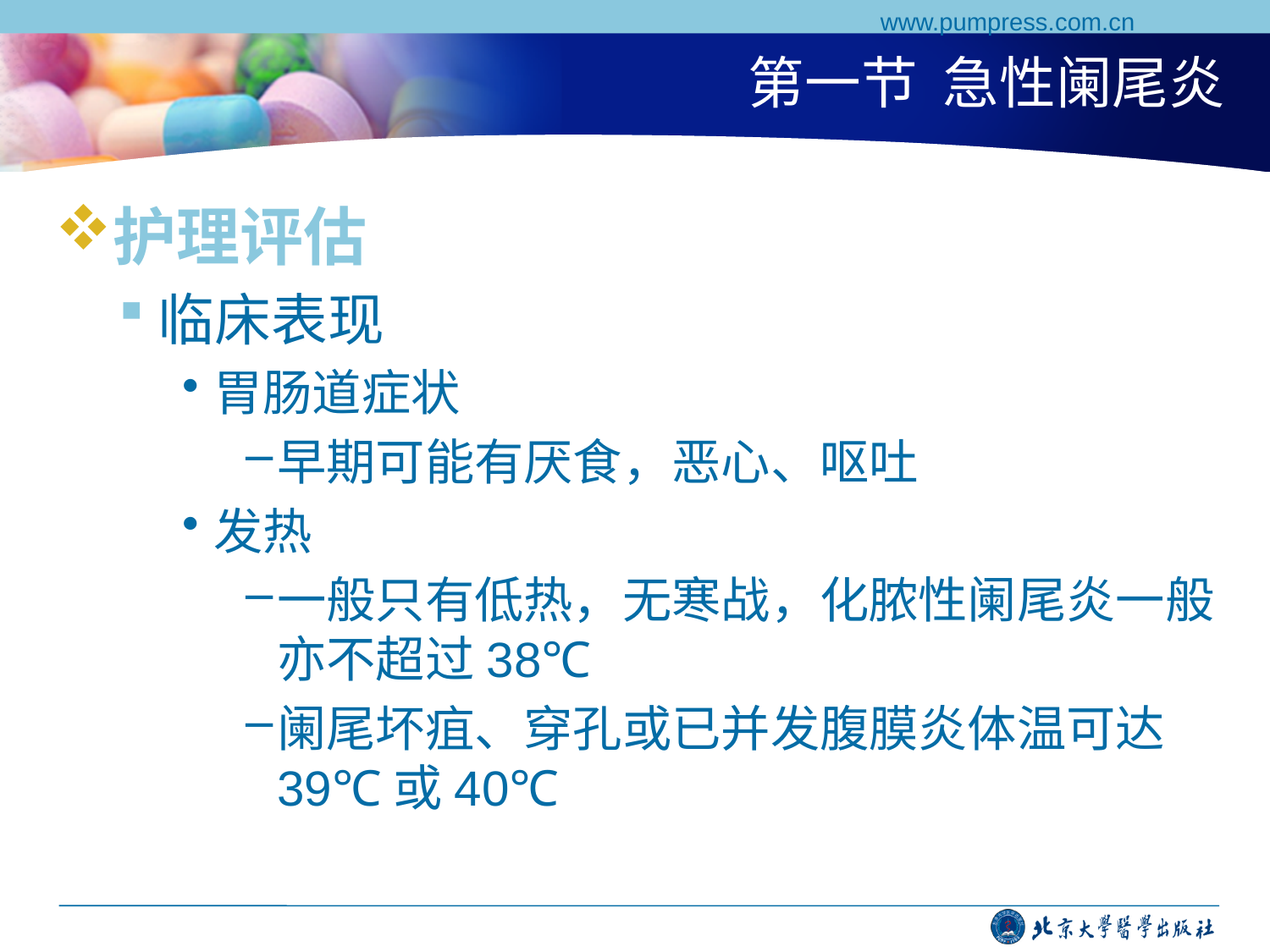

www.pumpress.com.cn
# 第一节  急性阑尾炎
护理评估
临床表现
胃肠道症状
早期可能有厌食，恶心、呕吐
发热
一般只有低热，无寒战，化脓性阑尾炎一般亦不超过38℃
阑尾坏疽、穿孔或已并发腹膜炎体温可达39℃或40℃